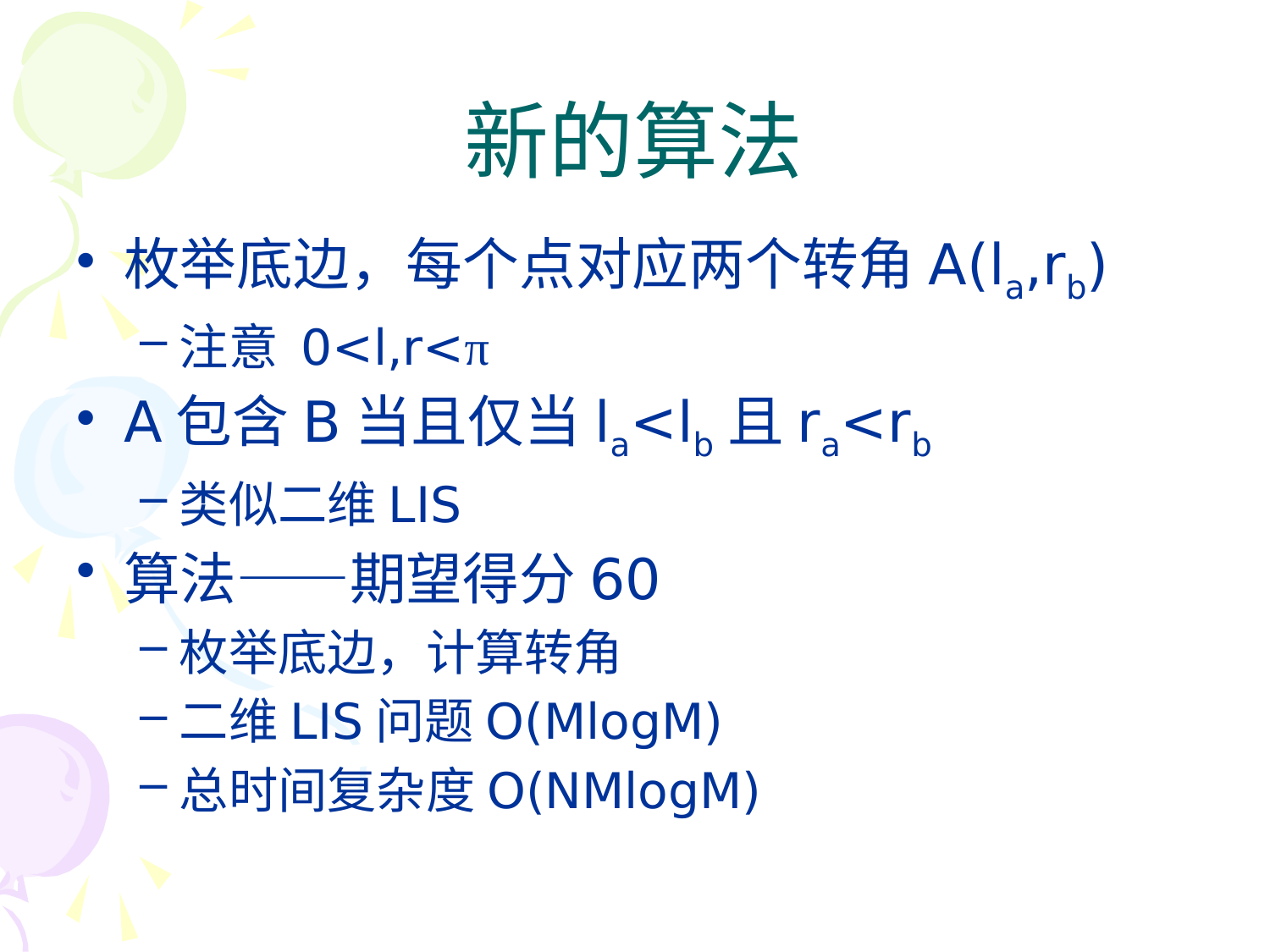

# 新的算法
枚举底边，每个点对应两个转角A(la,rb)
注意 0<l,r<π
A包含B当且仅当la<lb且ra<rb
类似二维LIS
算法——期望得分60
枚举底边，计算转角
二维LIS问题O(MlogM)
总时间复杂度O(NMlogM)